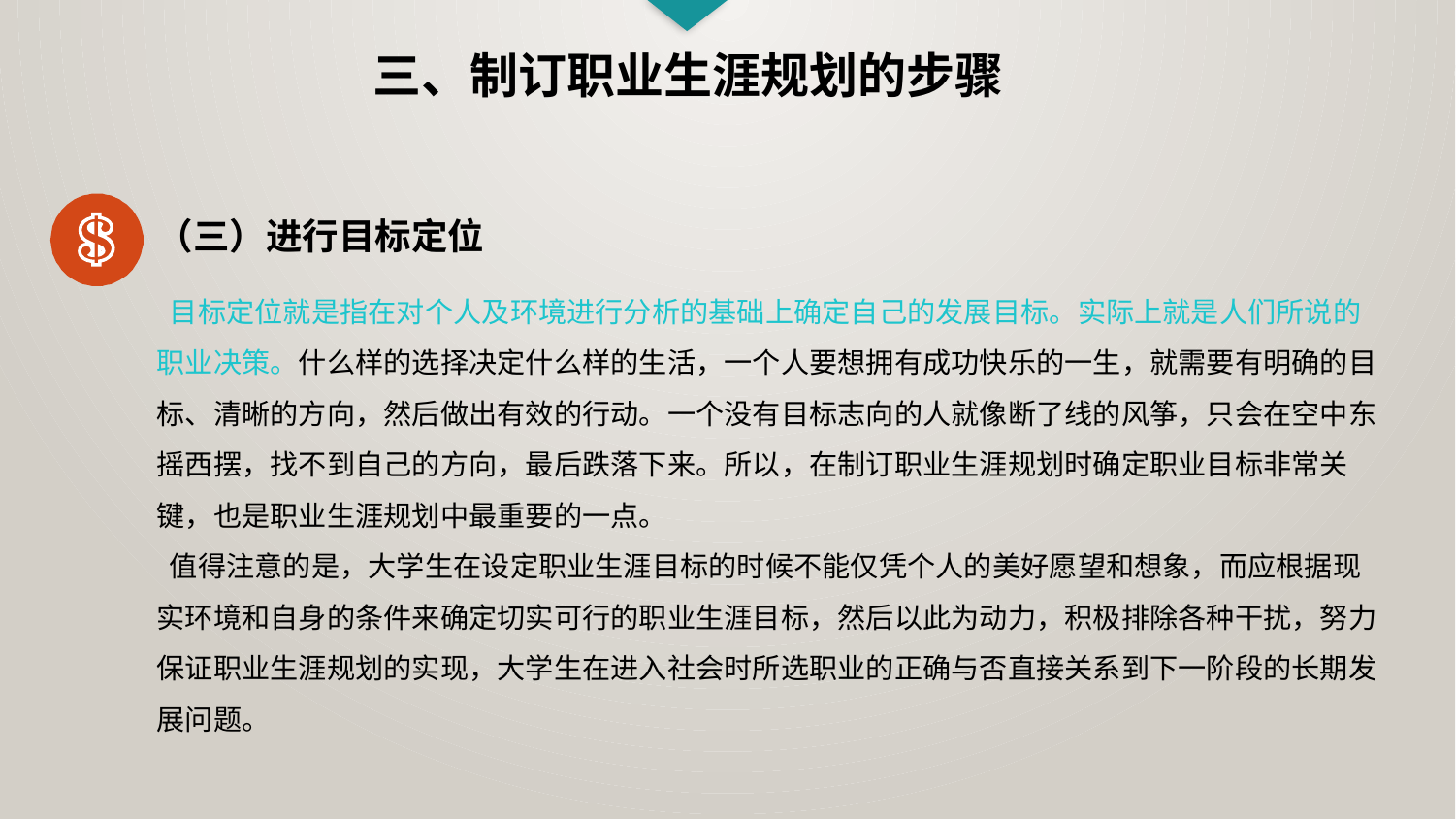

三、制订职业生涯规划的步骤

（三）进行目标定位

 目标定位就是指在对个人及环境进行分析的基础上确定自己的发展目标。实际上就是人们所说的职业决策。什么样的选择决定什么样的生活，一个人要想拥有成功快乐的一生，就需要有明确的目标、清晰的方向，然后做出有效的行动。一个没有目标志向的人就像断了线的风筝，只会在空中东摇西摆，找不到自己的方向，最后跌落下来。所以，在制订职业生涯规划时确定职业目标非常关键，也是职业生涯规划中最重要的一点。
 值得注意的是，大学生在设定职业生涯目标的时候不能仅凭个人的美好愿望和想象，而应根据现实环境和自身的条件来确定切实可行的职业生涯目标，然后以此为动力，积极排除各种干扰，努力保证职业生涯规划的实现，大学生在进入社会时所选职业的正确与否直接关系到下一阶段的长期发展问题。
30